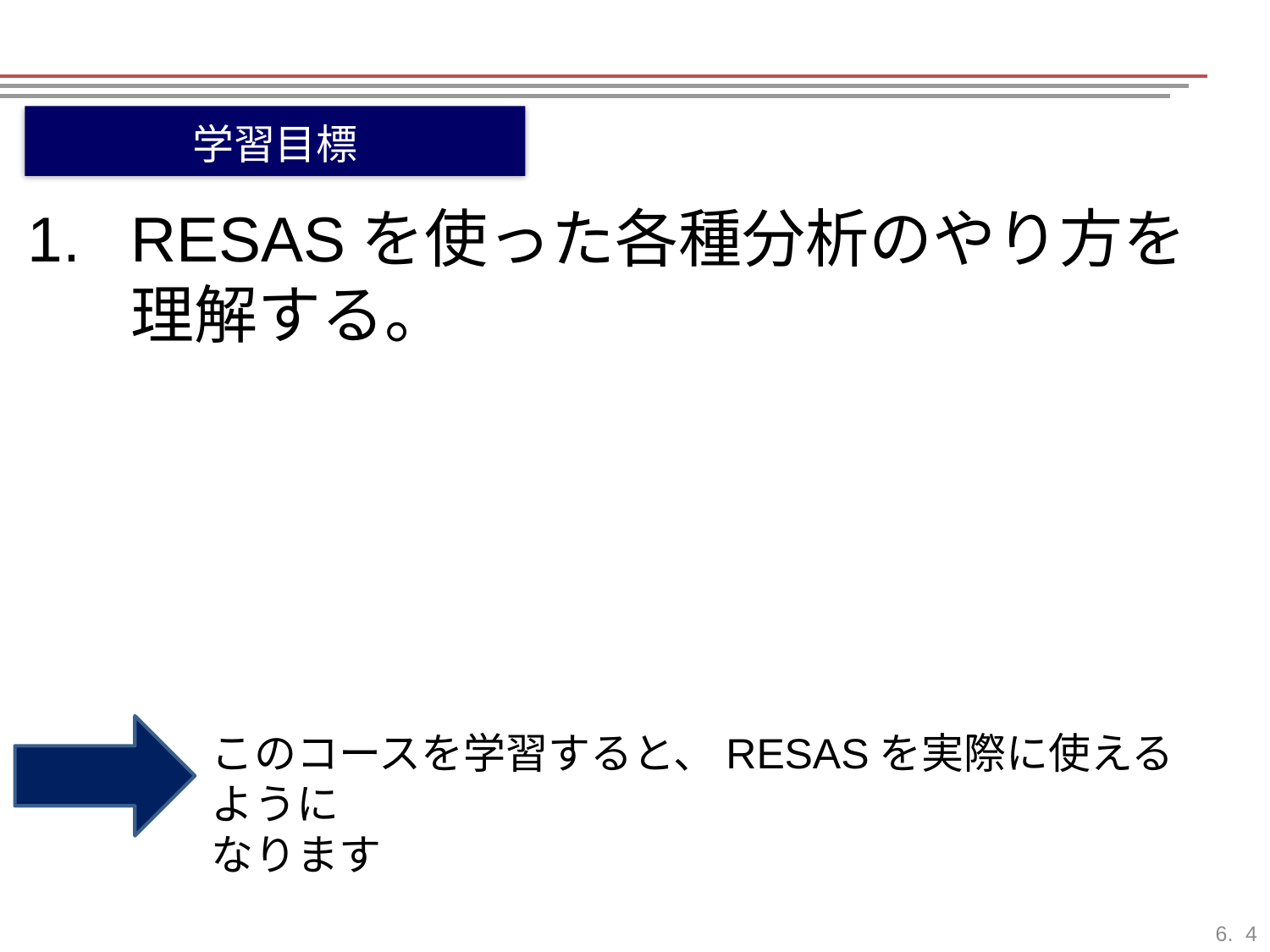

学習目標
RESASを使った各種分析のやり方を理解する。

このコースを学習すると、RESASを実際に使えるように
なります
4